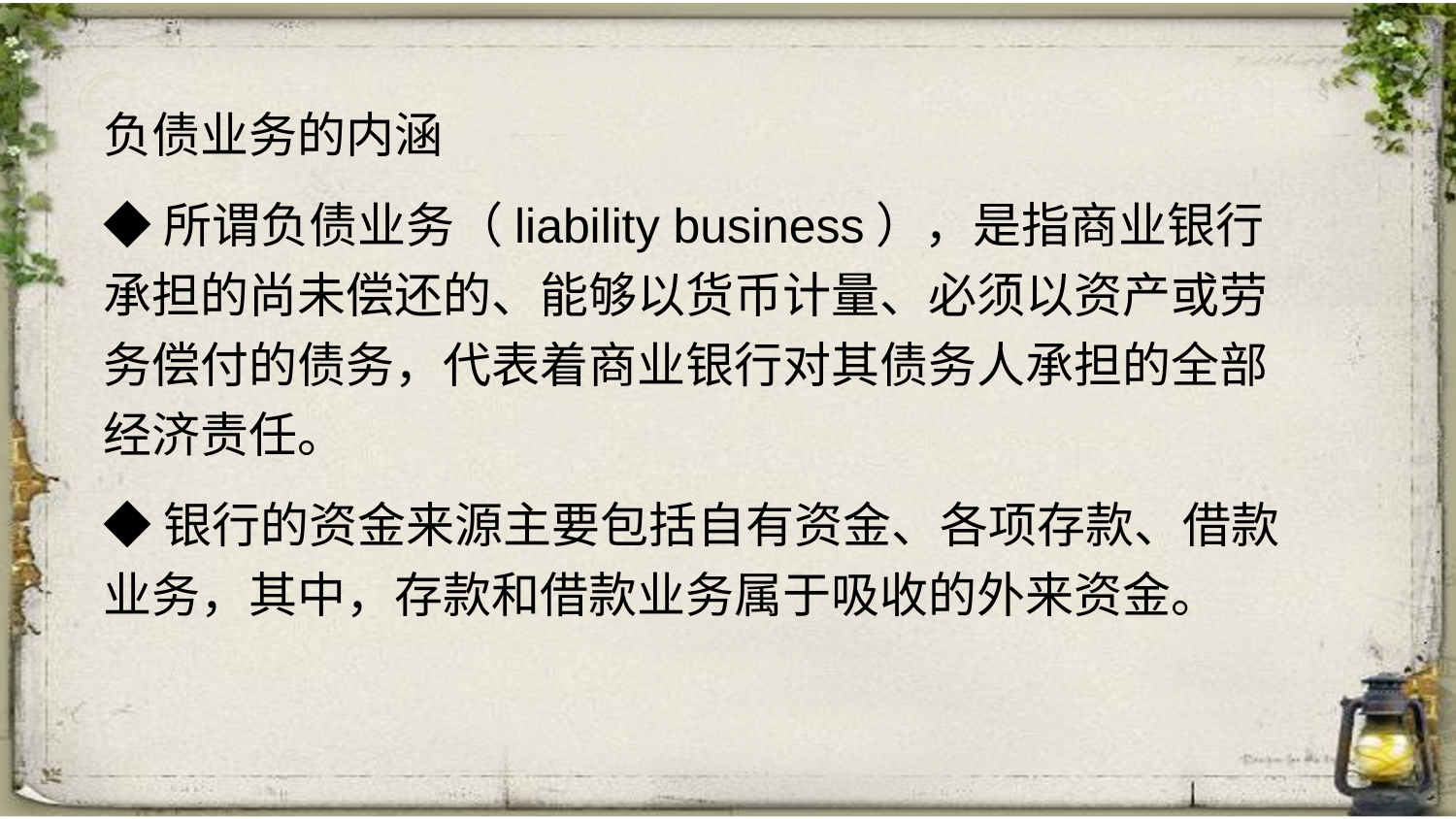

负债业务的内涵
◆所谓负债业务（liability business），是指商业银行承担的尚未偿还的、能够以货币计量、必须以资产或劳务偿付的债务，代表着商业银行对其债务人承担的全部经济责任。
◆银行的资金来源主要包括自有资金、各项存款、借款业务，其中，存款和借款业务属于吸收的外来资金。